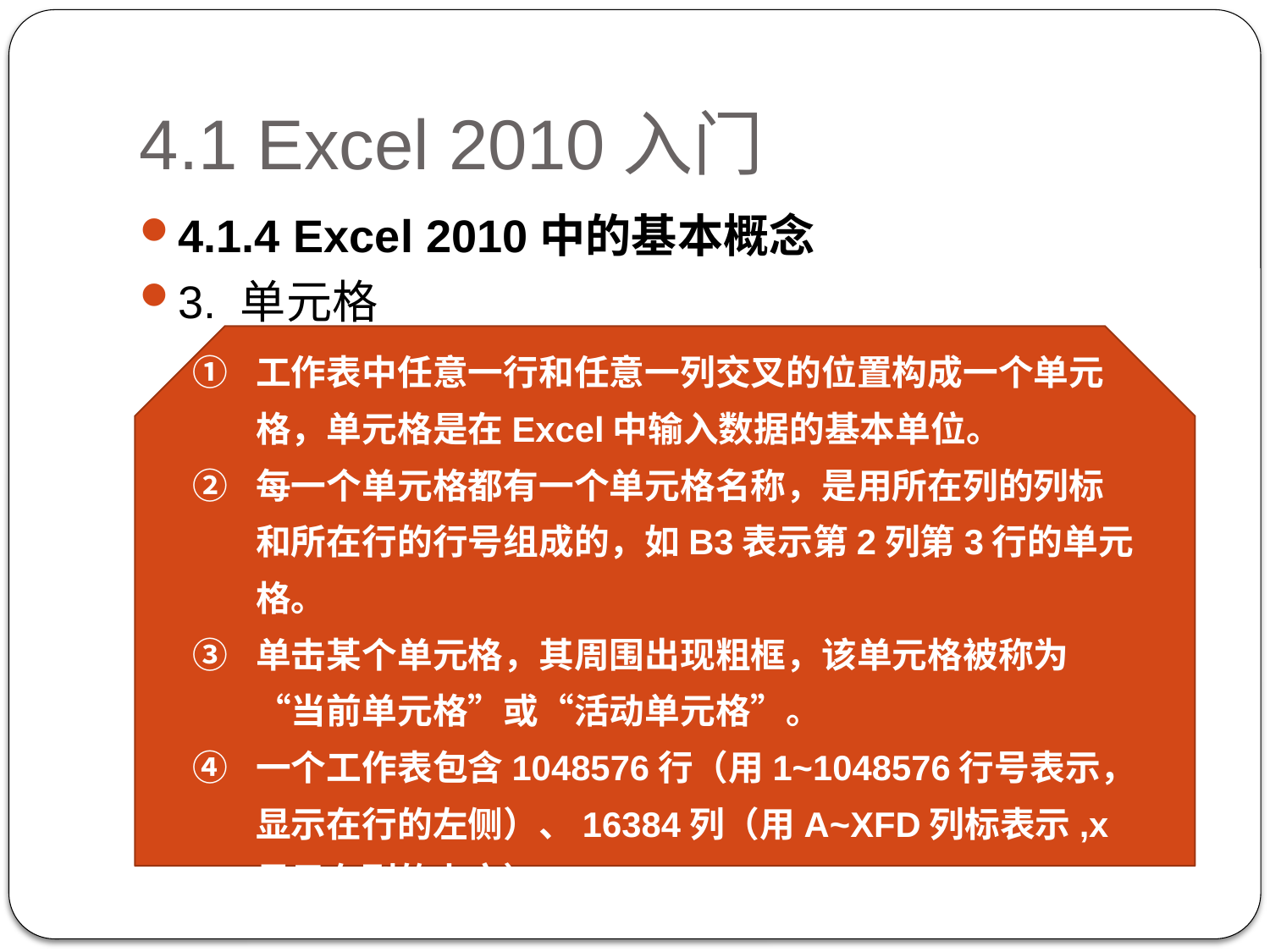

# 4.1 Excel 2010入门
4.1.4 Excel 2010中的基本概念
3. 单元格

工作表中任意一行和任意一列交叉的位置构成一个单元格，单元格是在Excel中输入数据的基本单位。
每一个单元格都有一个单元格名称，是用所在列的列标和所在行的行号组成的，如B3表示第2列第3行的单元格。
单击某个单元格，其周围出现粗框，该单元格被称为“当前单元格”或“活动单元格”。
一个工作表包含1048576行（用1~1048576行号表示，显示在行的左侧）、16384列（用A~XFD列标表示,x显示在列的上方）。